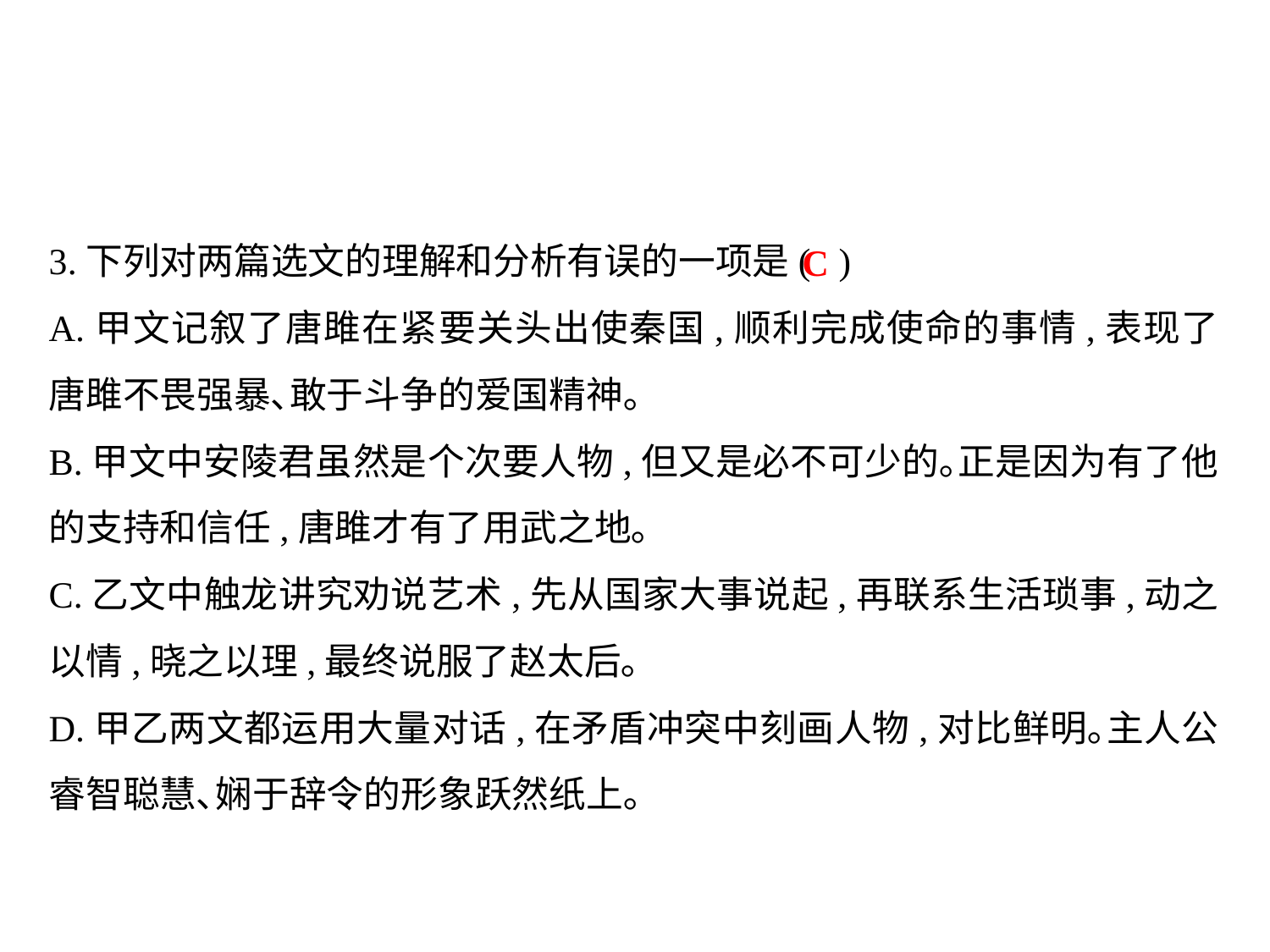

3.下列对两篇选文的理解和分析有误的一项是(	   )
A.甲文记叙了唐雎在紧要关头出使秦国,顺利完成使命的事情,表现了唐雎不畏强暴､敢于斗争的爱国精神｡
B.甲文中安陵君虽然是个次要人物,但又是必不可少的｡正是因为有了他的支持和信任,唐雎才有了用武之地｡
C.乙文中触龙讲究劝说艺术,先从国家大事说起,再联系生活琐事,动之以情,晓之以理,最终说服了赵太后｡
D.甲乙两文都运用大量对话,在矛盾冲突中刻画人物,对比鲜明｡主人公睿智聪慧､娴于辞令的形象跃然纸上｡
C